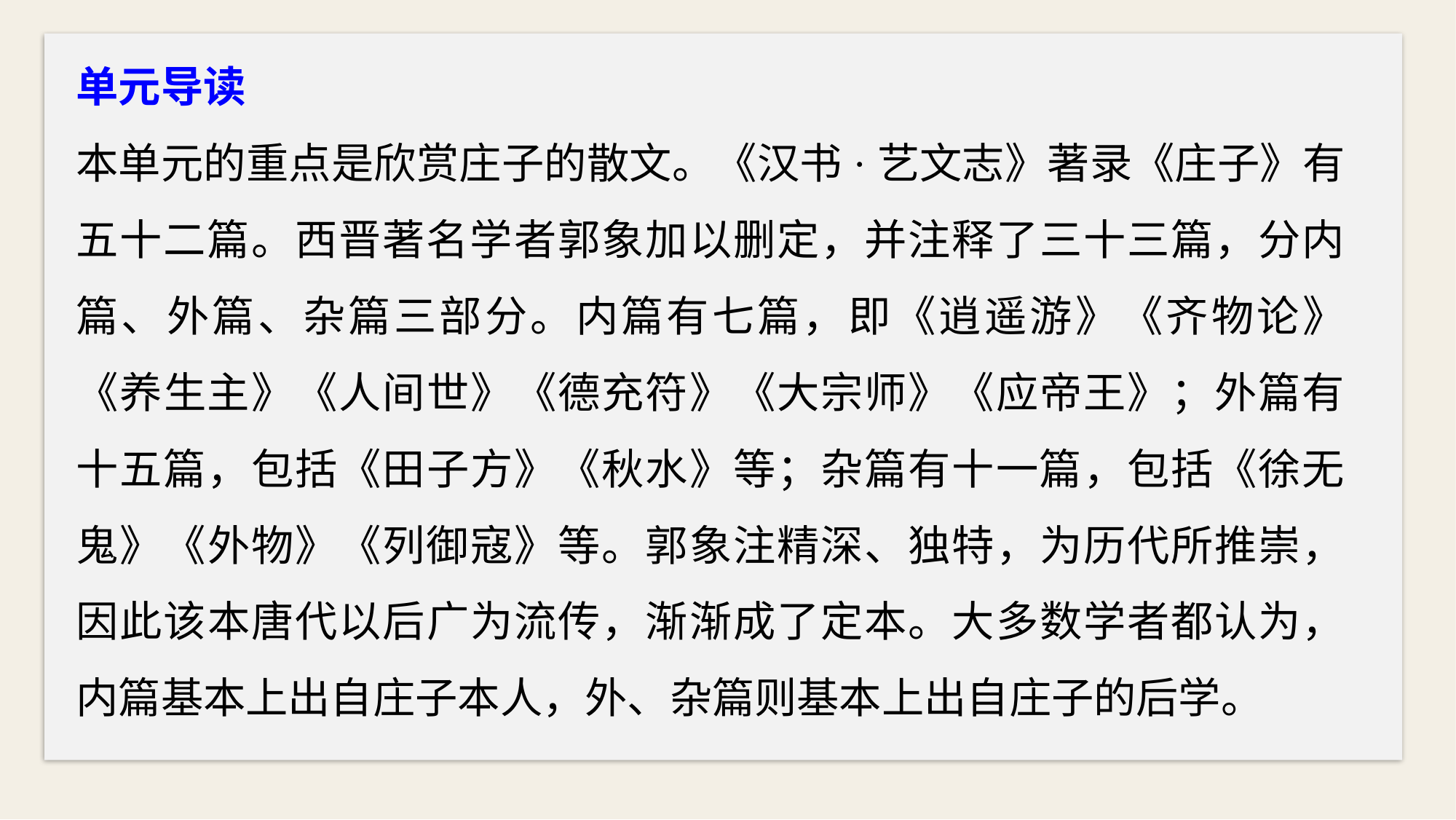

单元导读
本单元的重点是欣赏庄子的散文。《汉书·艺文志》著录《庄子》有五十二篇。西晋著名学者郭象加以删定，并注释了三十三篇，分内篇、外篇、杂篇三部分。内篇有七篇，即《逍遥游》《齐物论》《养生主》《人间世》《德充符》《大宗师》《应帝王》；外篇有十五篇，包括《田子方》《秋水》等；杂篇有十一篇，包括《徐无鬼》《外物》《列御寇》等。郭象注精深、独特，为历代所推崇，因此该本唐代以后广为流传，渐渐成了定本。大多数学者都认为，内篇基本上出自庄子本人，外、杂篇则基本上出自庄子的后学。